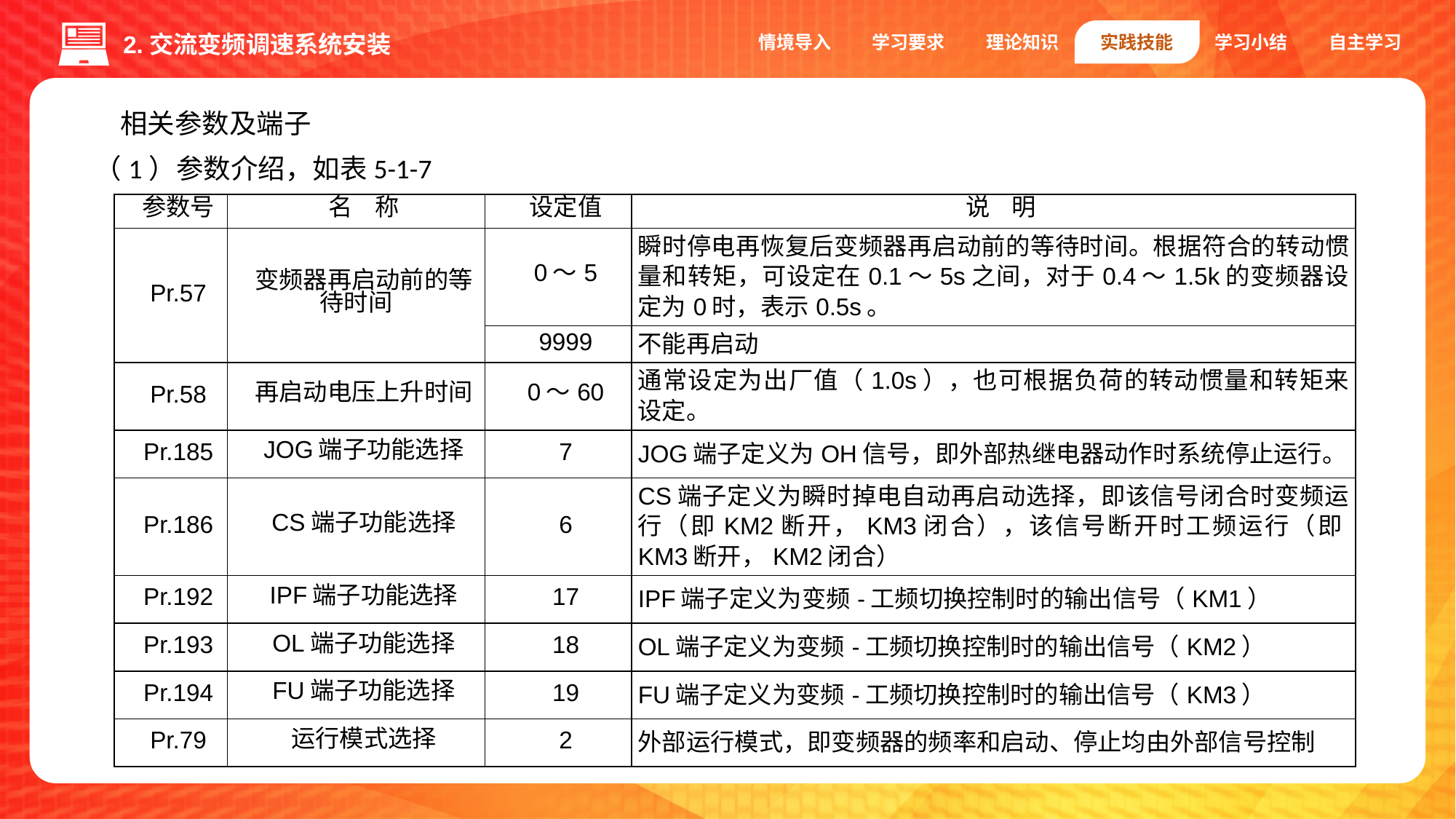

情境导入
学习要求
理论知识
实践技能
学习小结
自主学习

2.交流变频调速系统安装
相关参数及端子
（1）参数介绍，如表5-1-7
1.编码器
| 参数号 | 名 称 | 设定值 | 说 明 |
| --- | --- | --- | --- |
| Pr.57 | 变频器再启动前的等待时间 | 0～5 | 瞬时停电再恢复后变频器再启动前的等待时间。根据符合的转动惯量和转矩，可设定在0.1～5s之间，对于0.4～1.5k的变频器设定为0时，表示0.5s。 |
|  |  | 9999 | 不能再启动 |
| Pr.58 | 再启动电压上升时间 | 0～60 | 通常设定为出厂值（1.0s），也可根据负荷的转动惯量和转矩来设定。 |
| Pr.185 | JOG端子功能选择 | 7 | JOG端子定义为OH信号，即外部热继电器动作时系统停止运行。 |
| Pr.186 | CS端子功能选择 | 6 | CS端子定义为瞬时掉电自动再启动选择，即该信号闭合时变频运行（即KM2断开，KM3闭合），该信号断开时工频运行（即KM3断开，KM2闭合） |
| Pr.192 | IPF端子功能选择 | 17 | IPF端子定义为变频-工频切换控制时的输出信号（KM1） |
| Pr.193 | OL端子功能选择 | 18 | OL端子定义为变频-工频切换控制时的输出信号（KM2） |
| Pr.194 | FU端子功能选择 | 19 | FU端子定义为变频-工频切换控制时的输出信号（KM3） |
| Pr.79 | 运行模式选择 | 2 | 外部运行模式，即变频器的频率和启动、停止均由外部信号控制 |